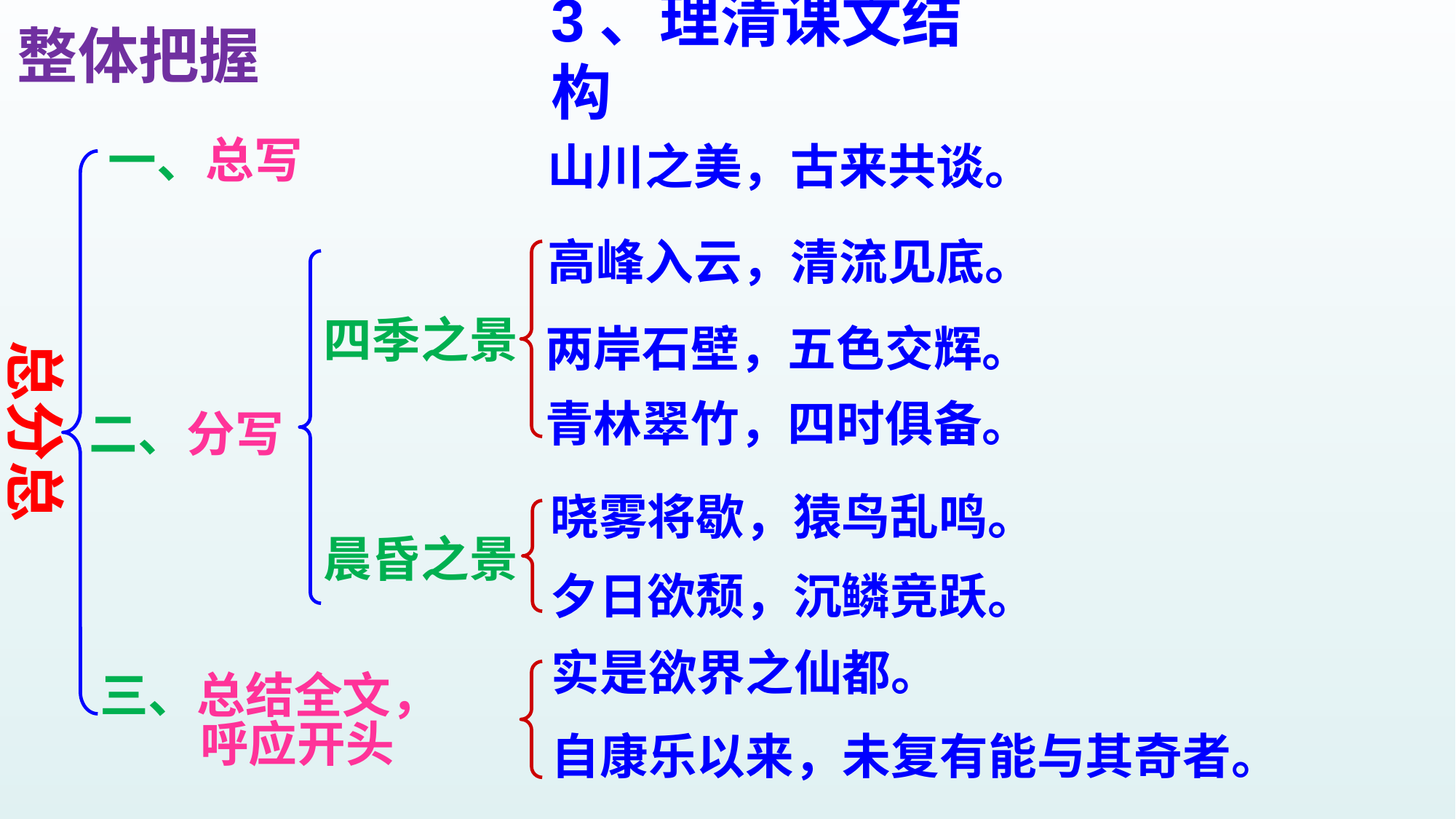

# 3、理清课文结构
整体把握
一、总写
山川之美，古来共谈。

高峰入云，清流见底。
两岸石壁，五色交辉。
青林翠竹，四时俱备。

四季之景
总分总
二、分写
晓雾将歇，猿鸟乱鸣。
夕日欲颓，沉鳞竞跃。

晨昏之景
实是欲界之仙都。

自康乐以来，未复有能与其奇者。

三、总结全文，
        呼应开头